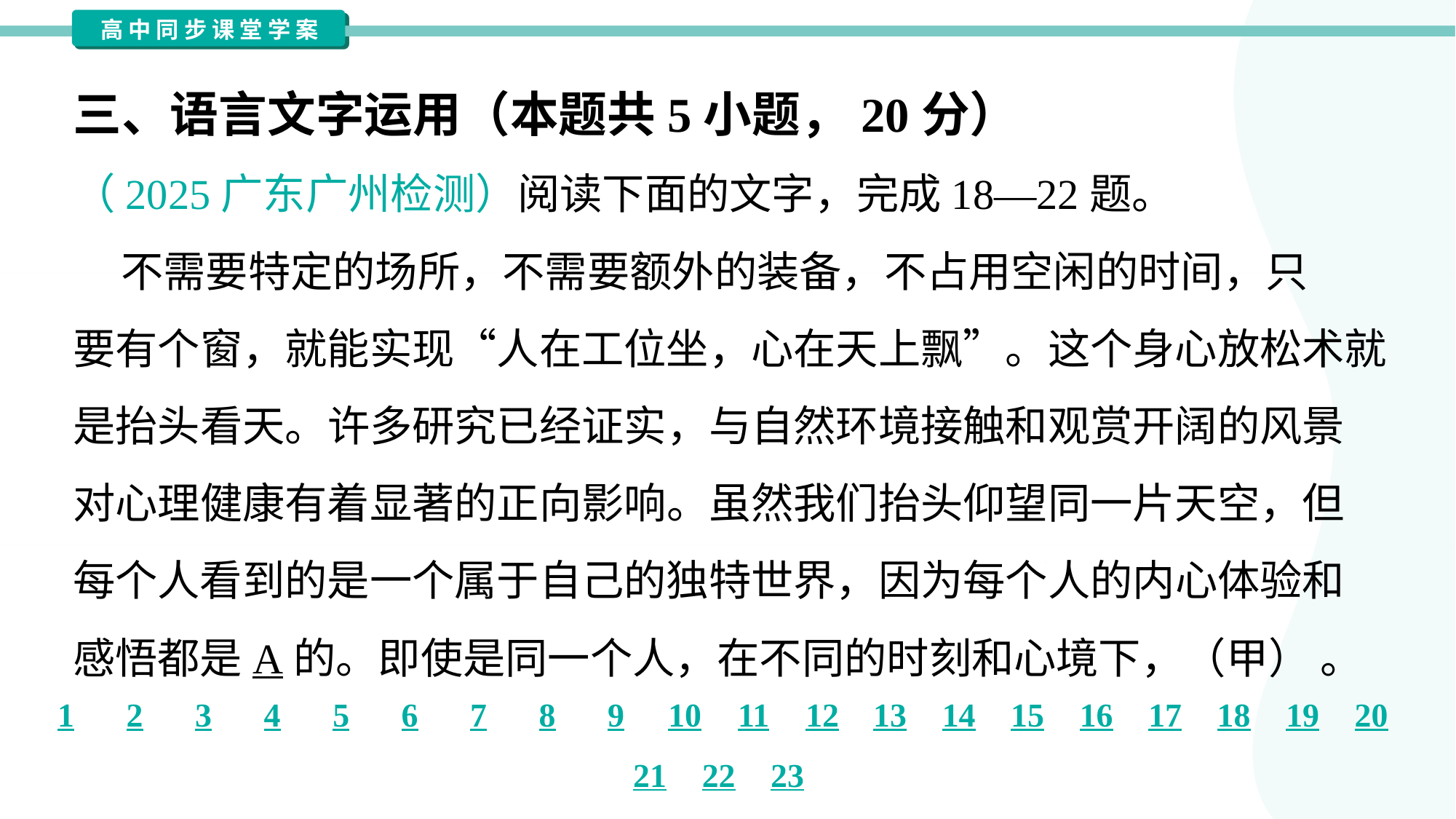

三、语言文字运用（本题共5小题，20分）
（2025广东广州检测）阅读下面的文字，完成18—22题。
    不需要特定的场所，不需要额外的装备，不占用空闲的时间，只
要有个窗，就能实现“人在工位坐，心在天上飘”。这个身心放松术就
是抬头看天。许多研究已经证实，与自然环境接触和观赏开阔的风景
对心理健康有着显著的正向影响。虽然我们抬头仰望同一片天空，但
每个人看到的是一个属于自己的独特世界，因为每个人的内心体验和
感悟都是A的。即使是同一个人，在不同的时刻和心境下，（甲） 。